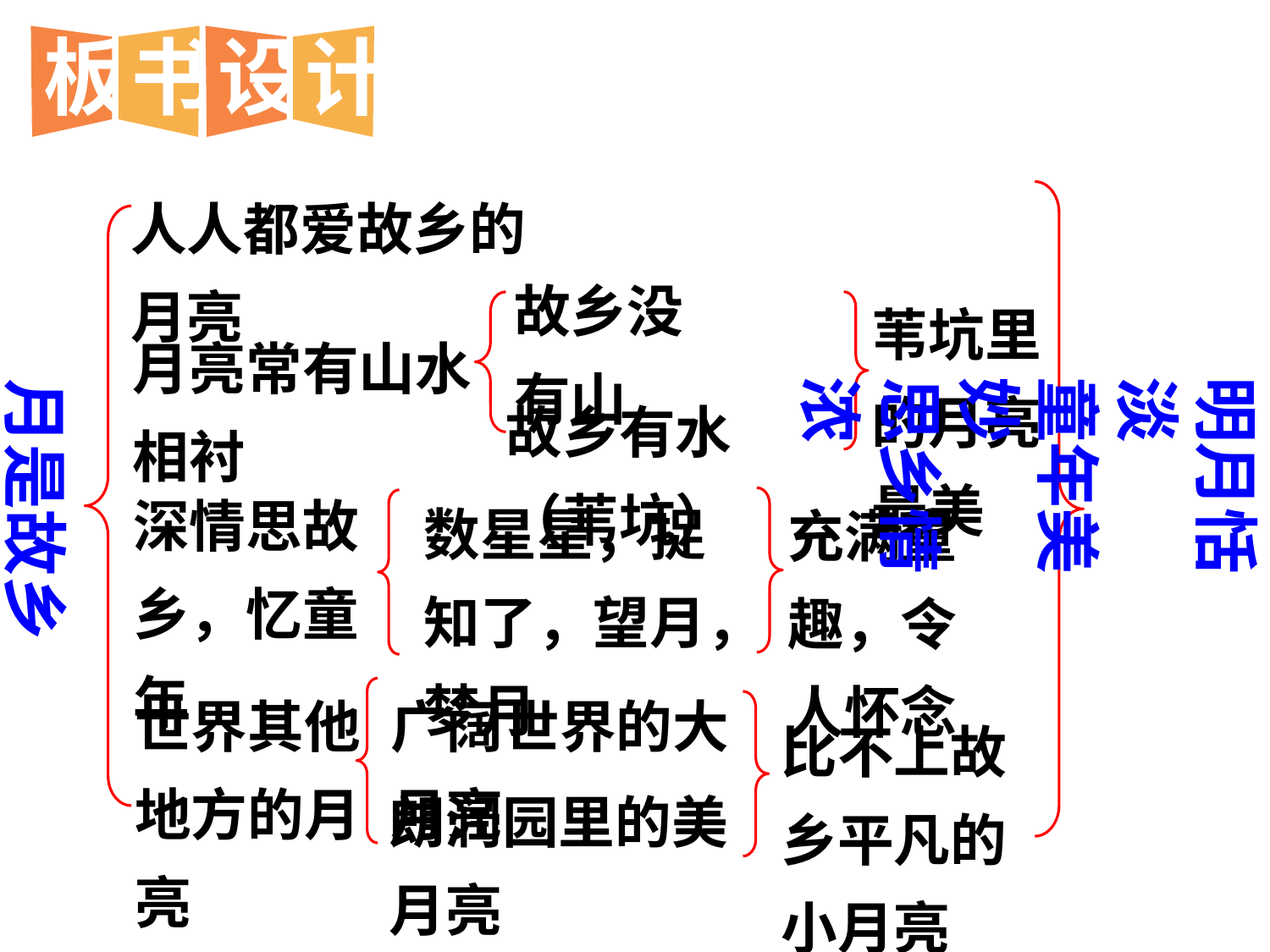

板
书
设
计
人人都爱故乡的月亮

故乡没有山
苇坑里的月亮最美

月亮常有山水相衬
明月恬淡
童年美妙
思乡情浓
月是故乡明
故乡有水（苇坑）
深情思故乡，忆童年
数星星，捉知了，望月，梦月
充满童趣，令人怀念

广阔世界的大月亮
世界其他地方的月亮

比不上故乡平凡的小月亮

朗润园里的美月亮